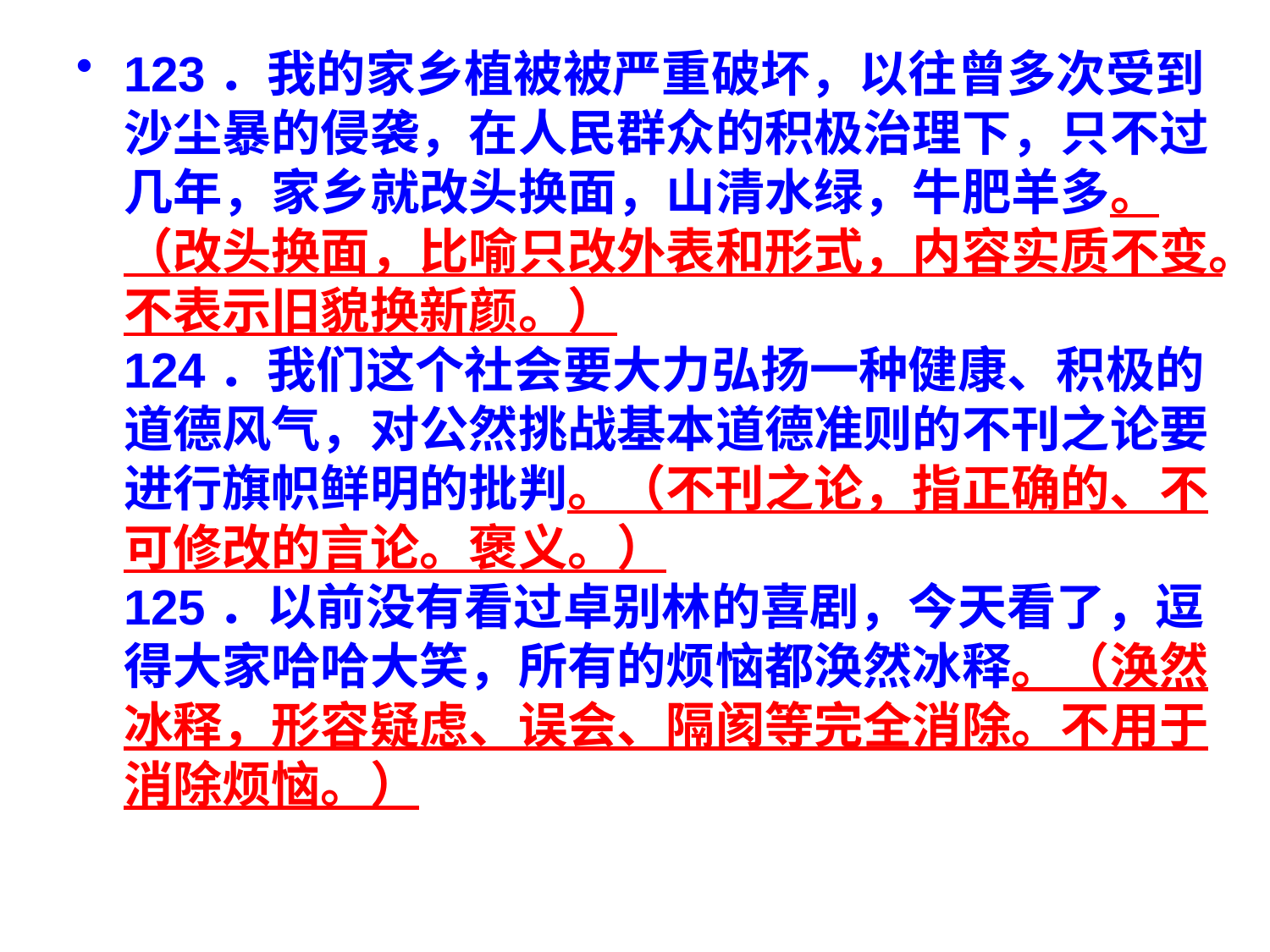

123．我的家乡植被被严重破坏，以往曾多次受到沙尘暴的侵袭，在人民群众的积极治理下，只不过几年，家乡就改头换面，山清水绿，牛肥羊多。（改头换面，比喻只改外表和形式，内容实质不变。不表示旧貌换新颜。）
124．我们这个社会要大力弘扬一种健康、积极的道德风气，对公然挑战基本道德准则的不刊之论要进行旗帜鲜明的批判。（不刊之论，指正确的、不可修改的言论。褒义。）
125．以前没有看过卓别林的喜剧，今天看了，逗得大家哈哈大笑，所有的烦恼都涣然冰释。（涣然冰释，形容疑虑、误会、隔阂等完全消除。不用于消除烦恼。）